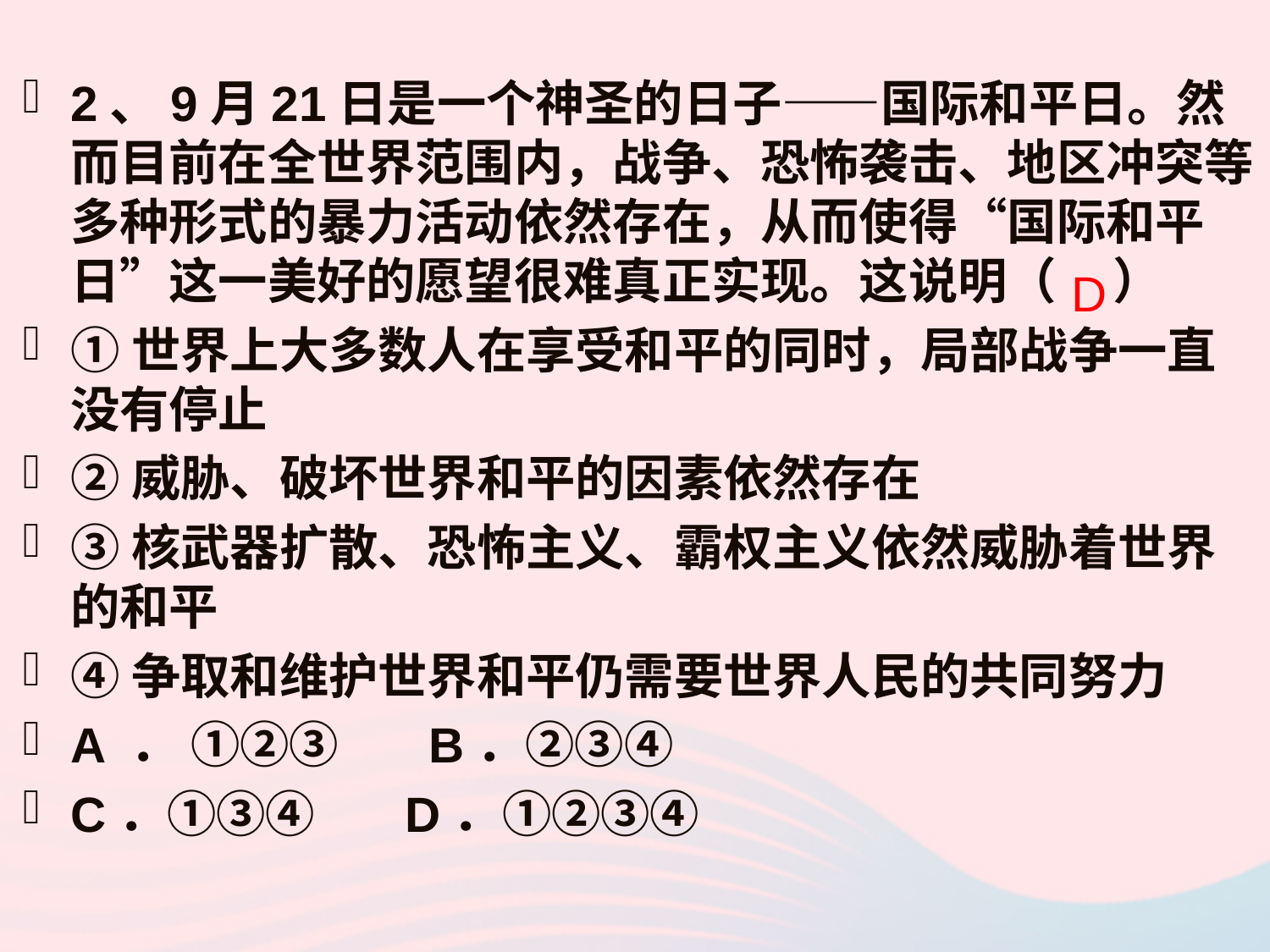

2、9月21日是一个神圣的日子——国际和平日。然而目前在全世界范围内，战争、恐怖袭击、地区冲突等多种形式的暴力活动依然存在，从而使得“国际和平日”这一美好的愿望很难真正实现。这说明（     ）
①世界上大多数人在享受和平的同时，局部战争一直没有停止
②威胁、破坏世界和平的因素依然存在
③核武器扩散、恐怖主义、霸权主义依然威胁着世界的和平
④争取和维护世界和平仍需要世界人民的共同努力
A ． ①②③       B．②③④
C．①③④       D．①②③④
D